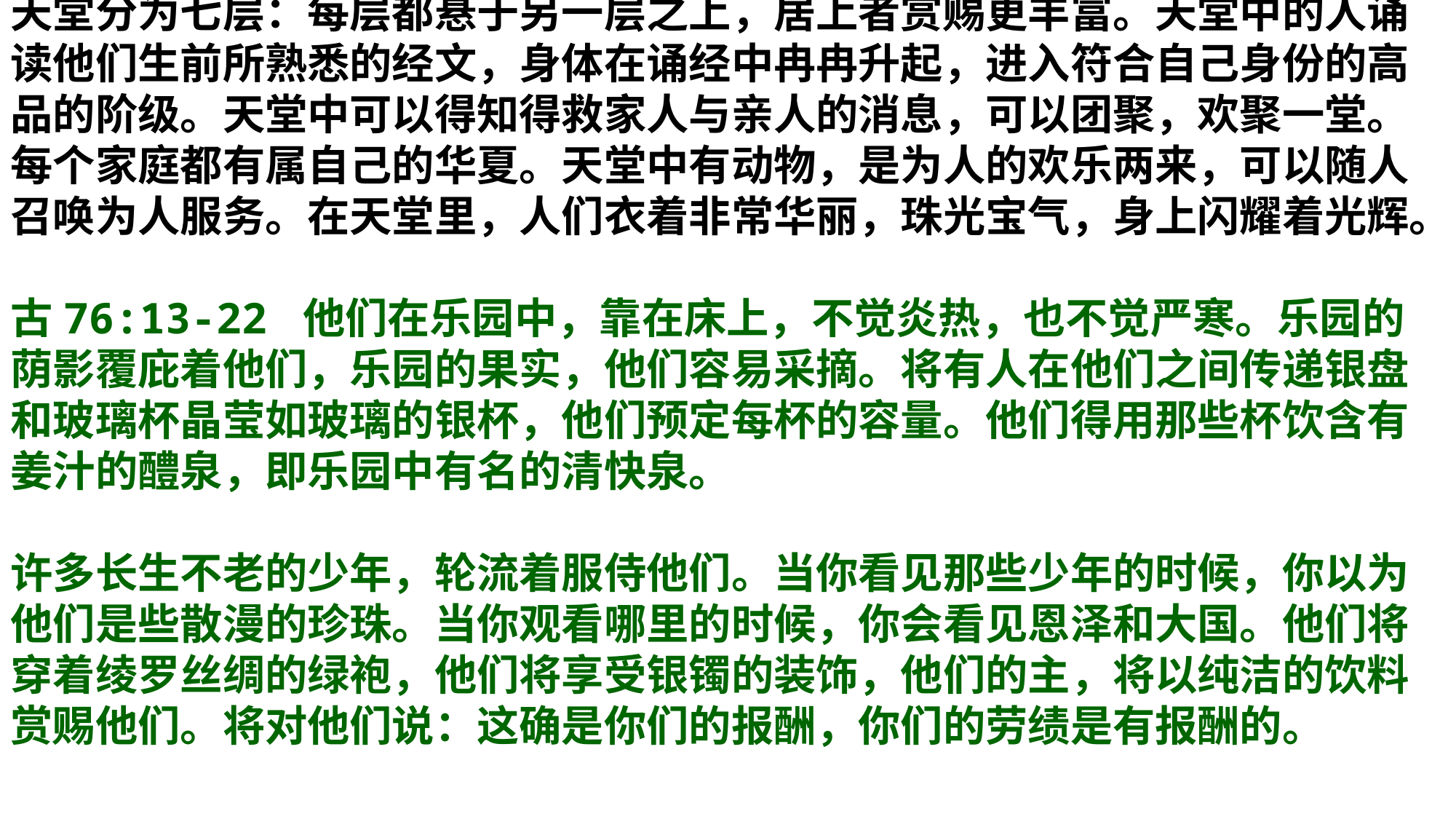

天堂分为七层：每层都悬于另一层之上，居上者赏赐更丰富。天堂中的人诵读他们生前所熟悉的经文，身体在诵经中冉冉升起，进入符合自己身份的高品的阶级。天堂中可以得知得救家人与亲人的消息，可以团聚，欢聚一堂。每个家庭都有属自己的华夏。天堂中有动物，是为人的欢乐两来，可以随人召唤为人服务。在天堂里，人们衣着非常华丽，珠光宝气，身上闪耀着光辉。

古76:13-22 他们在乐园中，靠在床上，不觉炎热，也不觉严寒。乐园的荫影覆庇着他们，乐园的果实，他们容易采摘。将有人在他们之间传递银盘和玻璃杯晶莹如玻璃的银杯，他们预定每杯的容量。他们得用那些杯饮含有姜汁的醴泉，即乐园中有名的清快泉。

许多长生不老的少年，轮流着服侍他们。当你看见那些少年的时候，你以为他们是些散漫的珍珠。当你观看哪里的时候，你会看见恩泽和大国。他们将穿着绫罗丝绸的绿袍，他们将享受银镯的装饰，他们的主，将以纯洁的饮料赏赐他们。将对他们说：这确是你们的报酬，你们的劳绩是有报酬的。